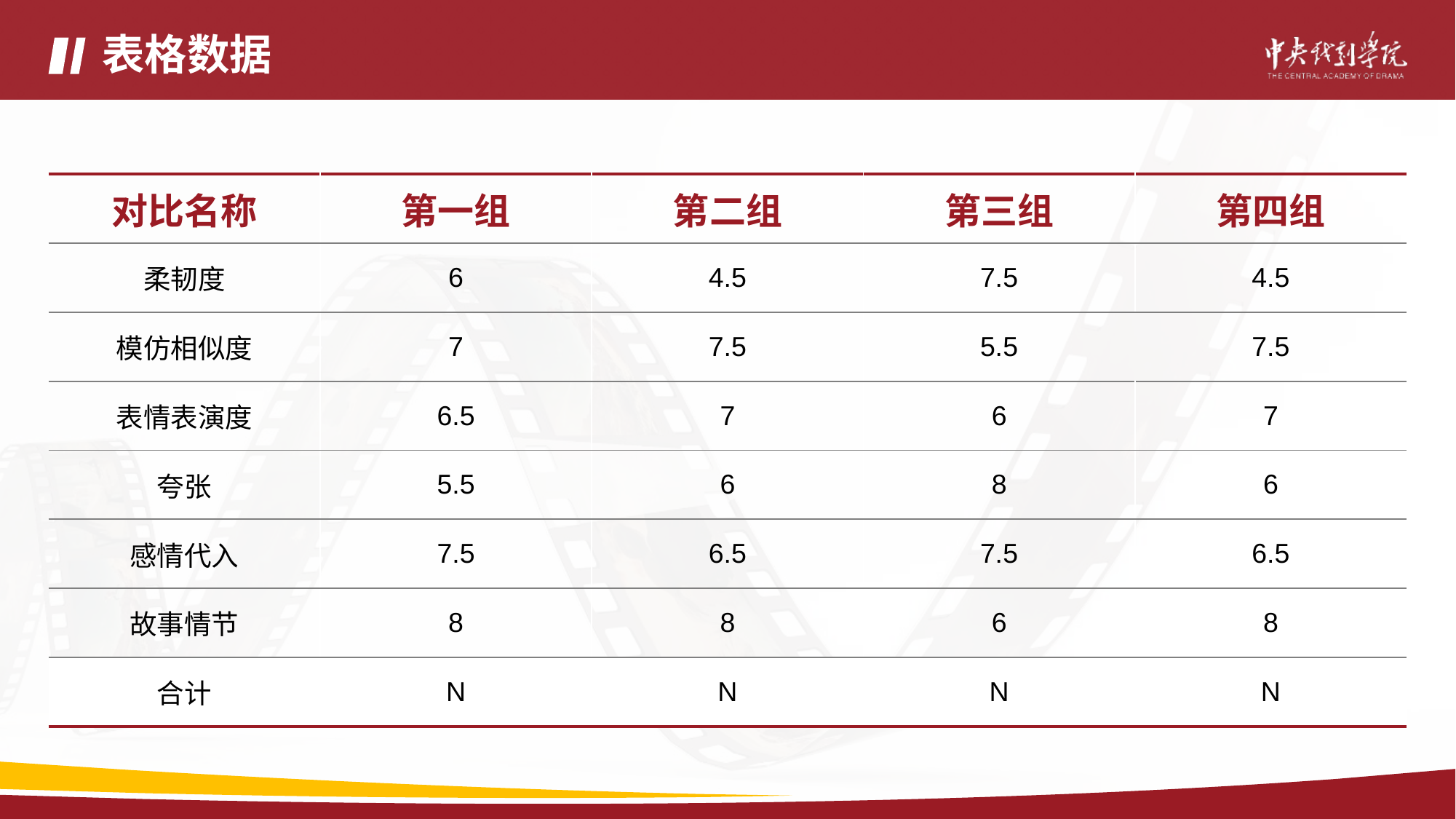

# 表格数据
| 对比名称 | 第一组 | 第二组 | 第三组 | 第四组 |
| --- | --- | --- | --- | --- |
| 柔韧度 | 6 | 4.5 | 7.5 | 4.5 |
| 模仿相似度 | 7 | 7.5 | 5.5 | 7.5 |
| 表情表演度 | 6.5 | 7 | 6 | 7 |
| 夸张 | 5.5 | 6 | 8 | 6 |
| 感情代入 | 7.5 | 6.5 | 7.5 | 6.5 |
| 故事情节 | 8 | 8 | 6 | 8 |
| 合计 | N | N | N | N |